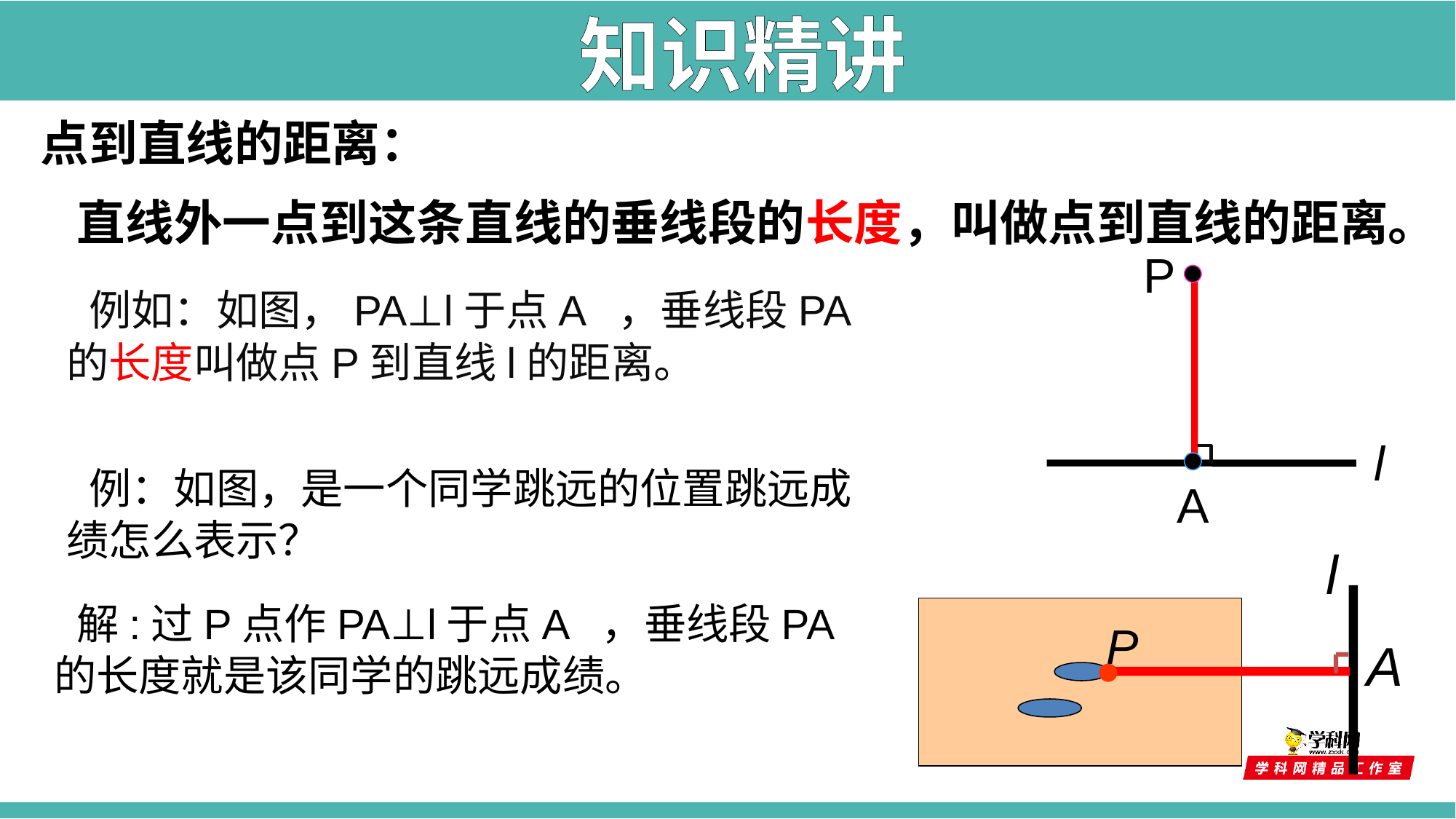

知识精讲
点到直线的距离：
直线外一点到这条直线的垂线段的长度，叫做点到直线的距离。
P

l

A
 例如：如图，PA⊥l于点A  ，垂线段PA的长度叫做点P到直线l的距离。
 例：如图，是一个同学跳远的位置跳远成绩怎么表示？
l

 解:过P点作PA⊥l于点A  ，垂线段PA的长度就是该同学的跳远成绩。

P
A